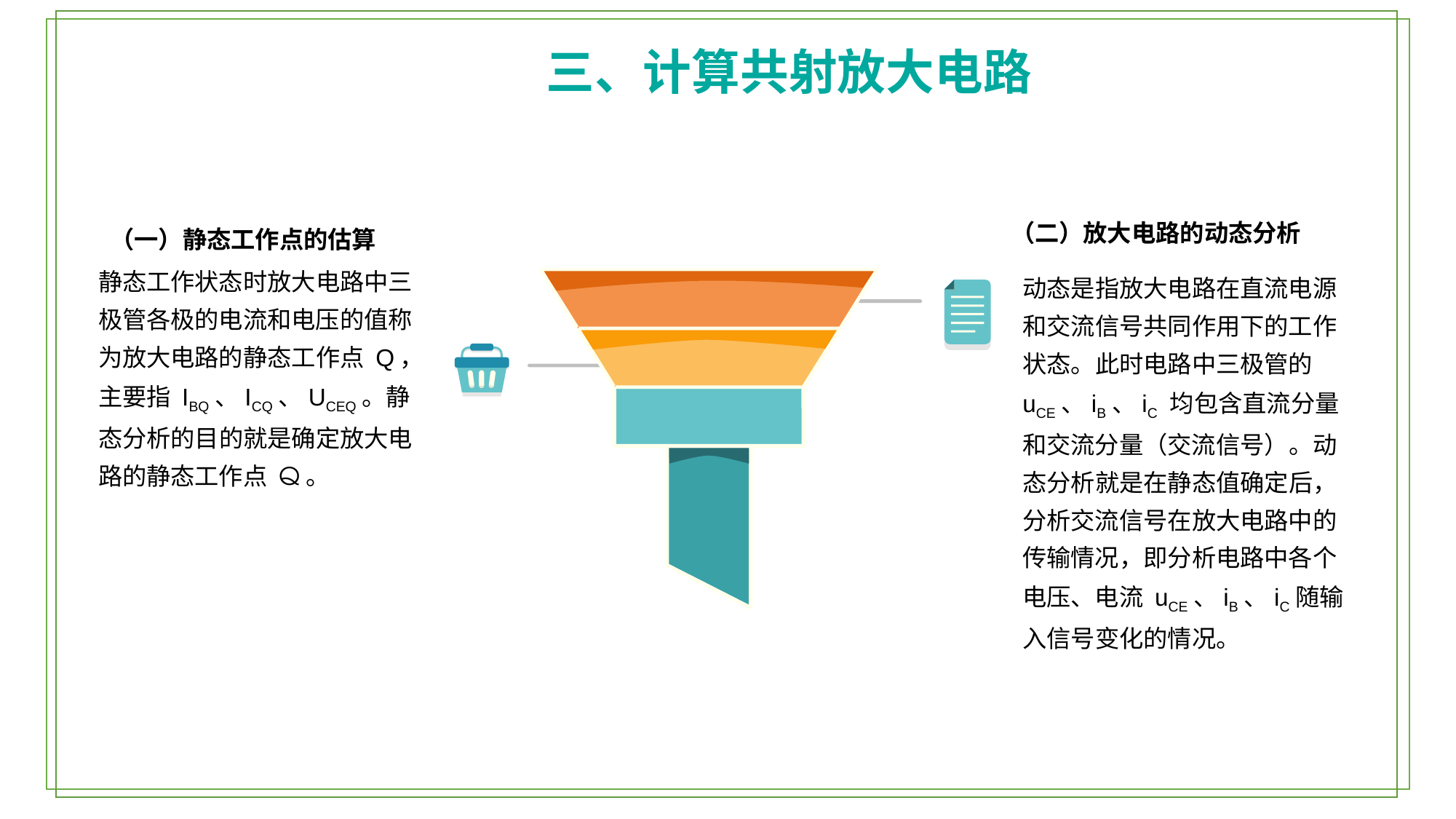

三、计算共射放大电路

（二）放大电路的动态分析
（一）静态工作点的估算
静态工作状态时放大电路中三极管各极的电流和电压的值称为放大电路的静态工作点 Q，主要指 IBQ、ICQ、UCEQ。静态分析的目的就是确定放大电路的静态工作点 Q。
动态是指放大电路在直流电源和交流信号共同作用下的工作状态。此时电路中三极管的 uCE、iB、iC 均包含直流分量和交流分量（交流信号）。动态分析就是在静态值确定后，分析交流信号在放大电路中的传输情况，即分析电路中各个电压、电流 uCE、iB、iC随输入信号变化的情况。